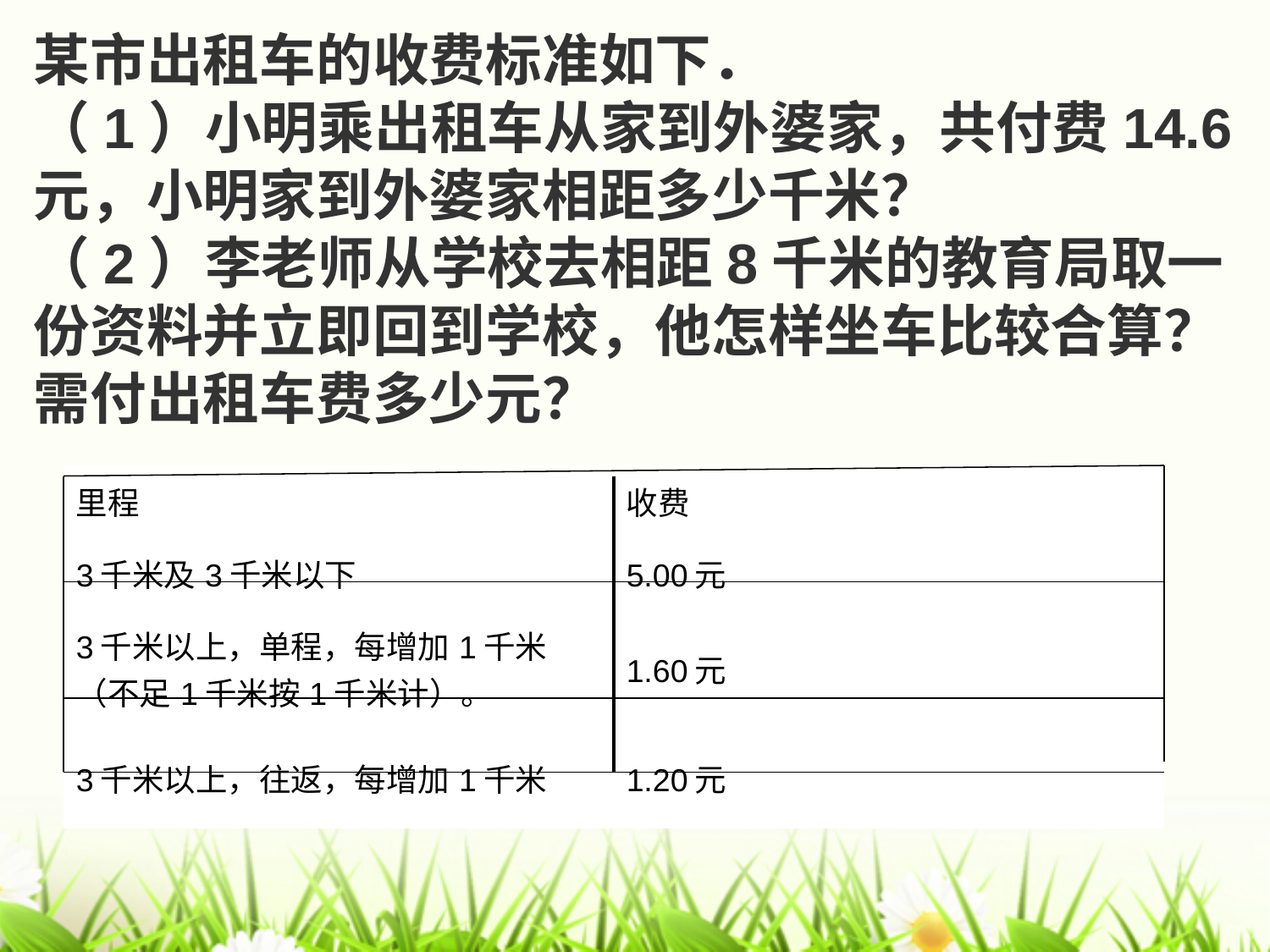

某市出租车的收费标准如下．
（1）小明乘出租车从家到外婆家，共付费14.6元，小明家到外婆家相距多少千米？
（2）李老师从学校去相距8千米的教育局取一份资料并立即回到学校，他怎样坐车比较合算？需付出租车费多少元？
| 里程 | 收费 |
| --- | --- |
| 3千米及3千米以下 | 5.00元 |
| 3千米以上，单程，每增加1千米（不足1千米按1千米计）。 | 1.60元 |
| 3千米以上，往返，每增加1千米 | 1.20元 |